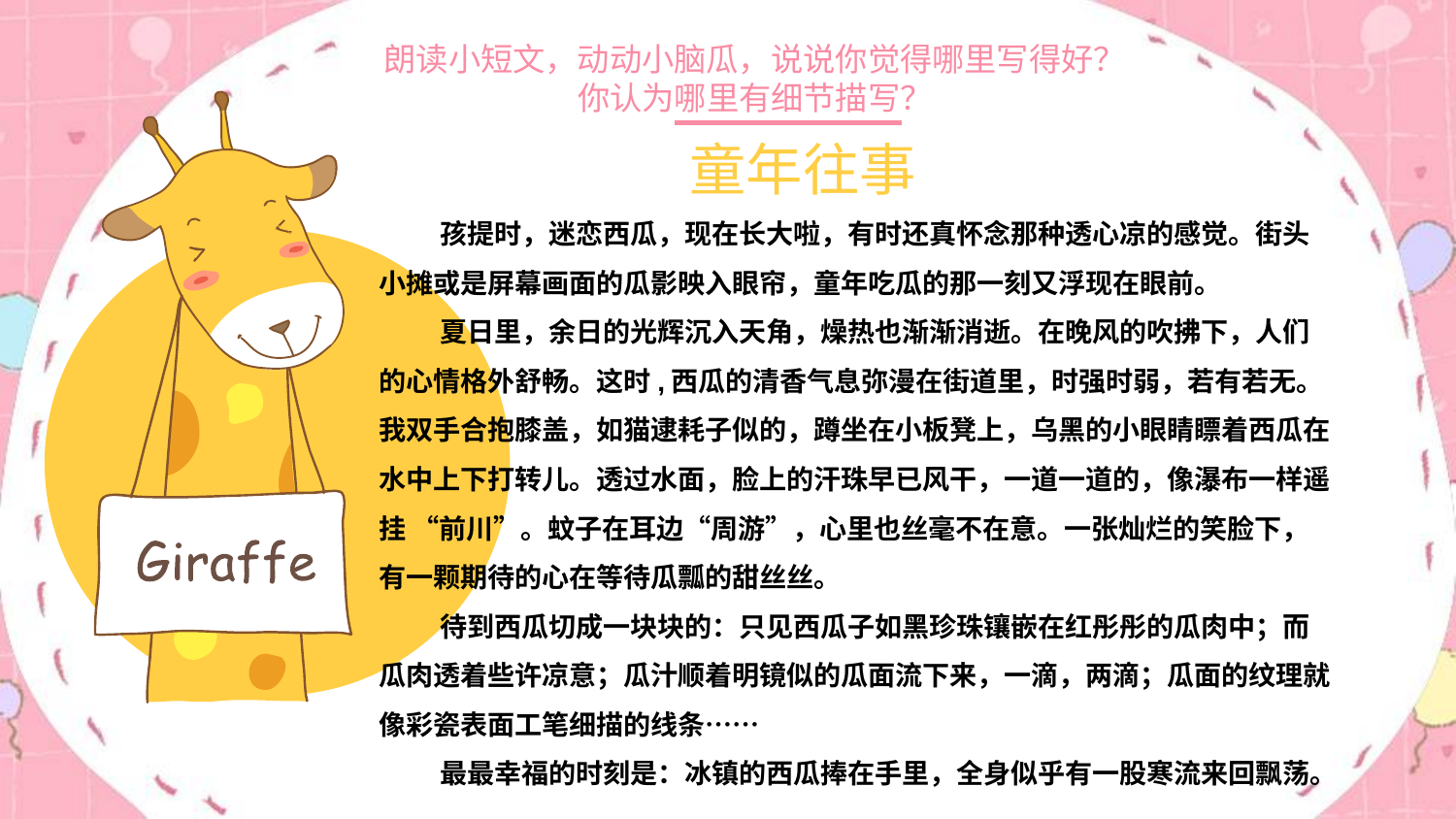

朗读小短文，动动小脑瓜，说说你觉得哪里写得好？
你认为哪里有细节描写？

童年往事
         孩提时，迷恋西瓜，现在长大啦，有时还真怀念那种透心凉的感觉。街头小摊或是屏幕画面的瓜影映入眼帘，童年吃瓜的那一刻又浮现在眼前。
         夏日里，余日的光辉沉入天角，燥热也渐渐消逝。在晚风的吹拂下，人们的心情格外舒畅。这时,西瓜的清香气息弥漫在街道里，时强时弱，若有若无。我双手合抱膝盖，如猫逮耗子似的，蹲坐在小板凳上，乌黑的小眼睛瞟着西瓜在水中上下打转儿。透过水面，脸上的汗珠早已风干，一道一道的，像瀑布一样遥挂 “前川”。蚊子在耳边“周游”，心里也丝毫不在意。一张灿烂的笑脸下，有一颗期待的心在等待瓜瓢的甜丝丝。
         待到西瓜切成一块块的：只见西瓜子如黑珍珠镶嵌在红彤彤的瓜肉中；而瓜肉透着些许凉意；瓜汁顺着明镜似的瓜面流下来，一滴，两滴；瓜面的纹理就像彩瓷表面工笔细描的线条……
         最最幸福的时刻是：冰镇的西瓜捧在手里，全身似乎有一股寒流来回飘荡。